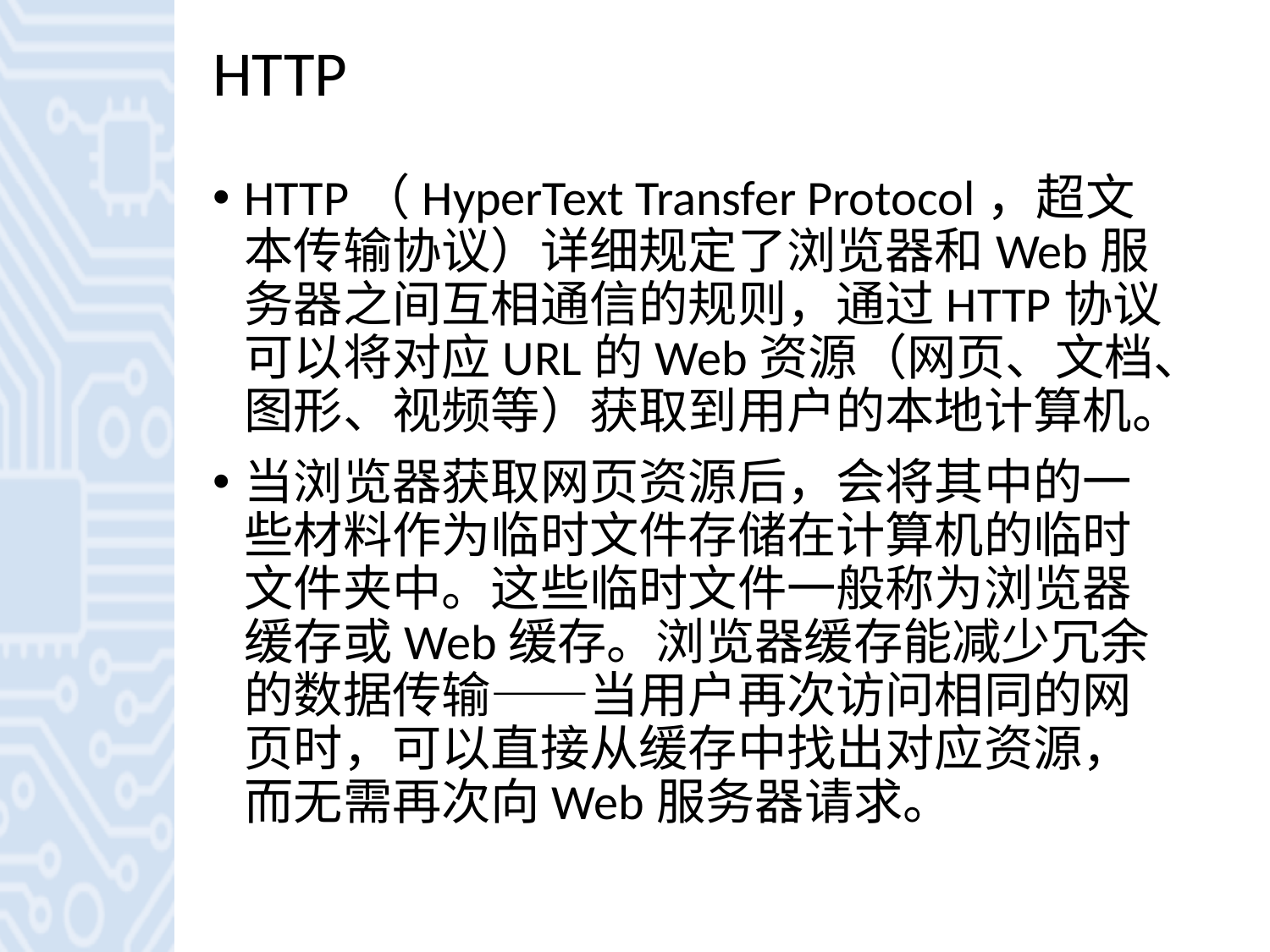

# HTTP
HTTP（HyperText Transfer Protocol，超文本传输协议）详细规定了浏览器和Web服务器之间互相通信的规则，通过HTTP协议可以将对应URL的Web资源（网页、文档、图形、视频等）获取到用户的本地计算机。
当浏览器获取网页资源后，会将其中的一些材料作为临时文件存储在计算机的临时文件夹中。这些临时文件一般称为浏览器缓存或Web缓存。浏览器缓存能减少冗余的数据传输——当用户再次访问相同的网页时，可以直接从缓存中找出对应资源，而无需再次向Web服务器请求。